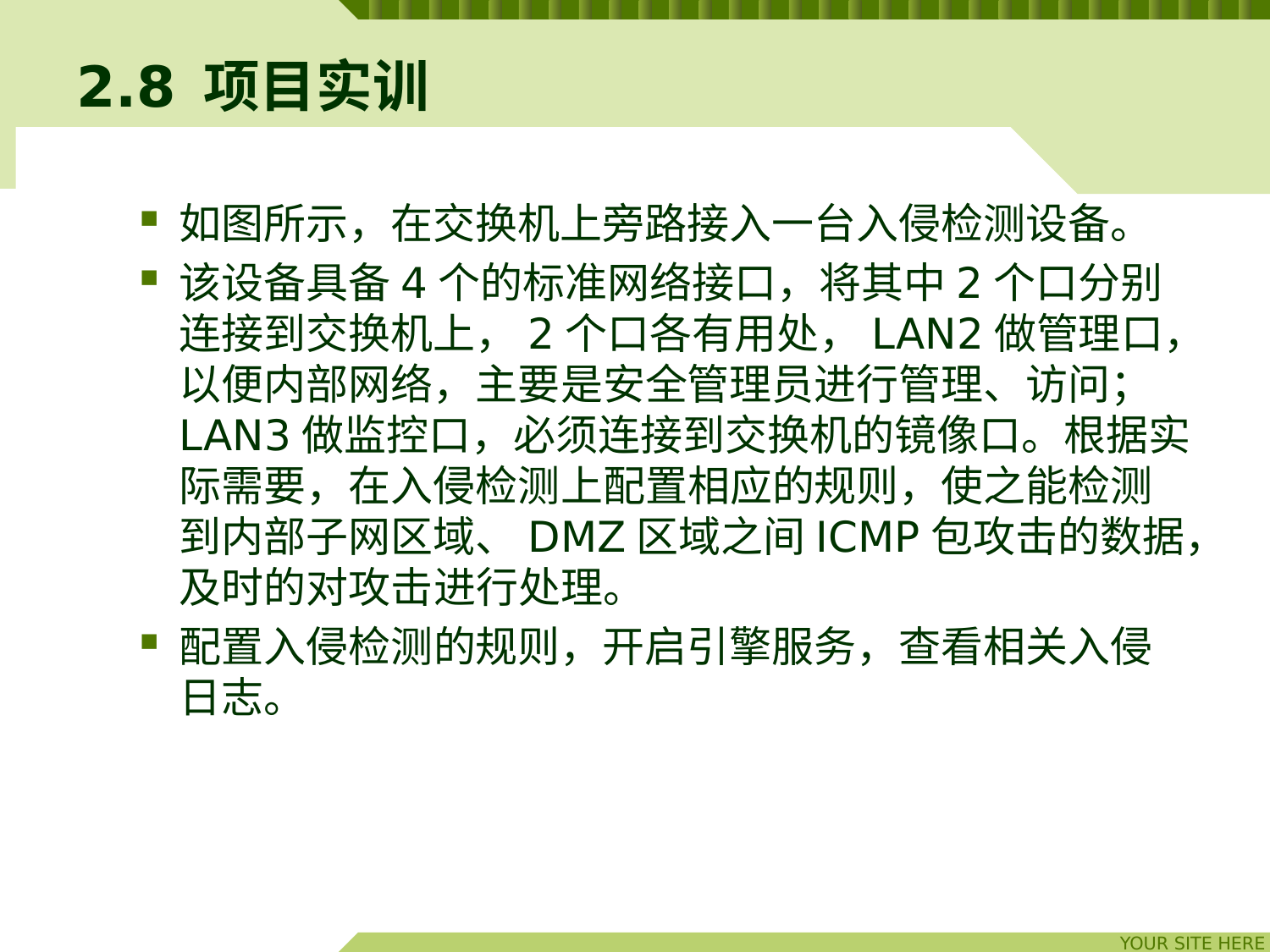

# 2.8	项目实训
如图所示，在交换机上旁路接入一台入侵检测设备。
该设备具备4个的标准网络接口，将其中2个口分别连接到交换机上，2个口各有用处，LAN2做管理口，以便内部网络，主要是安全管理员进行管理、访问；LAN3做监控口，必须连接到交换机的镜像口。根据实际需要，在入侵检测上配置相应的规则，使之能检测到内部子网区域、DMZ区域之间ICMP包攻击的数据，及时的对攻击进行处理。
配置入侵检测的规则，开启引擎服务，查看相关入侵日志。